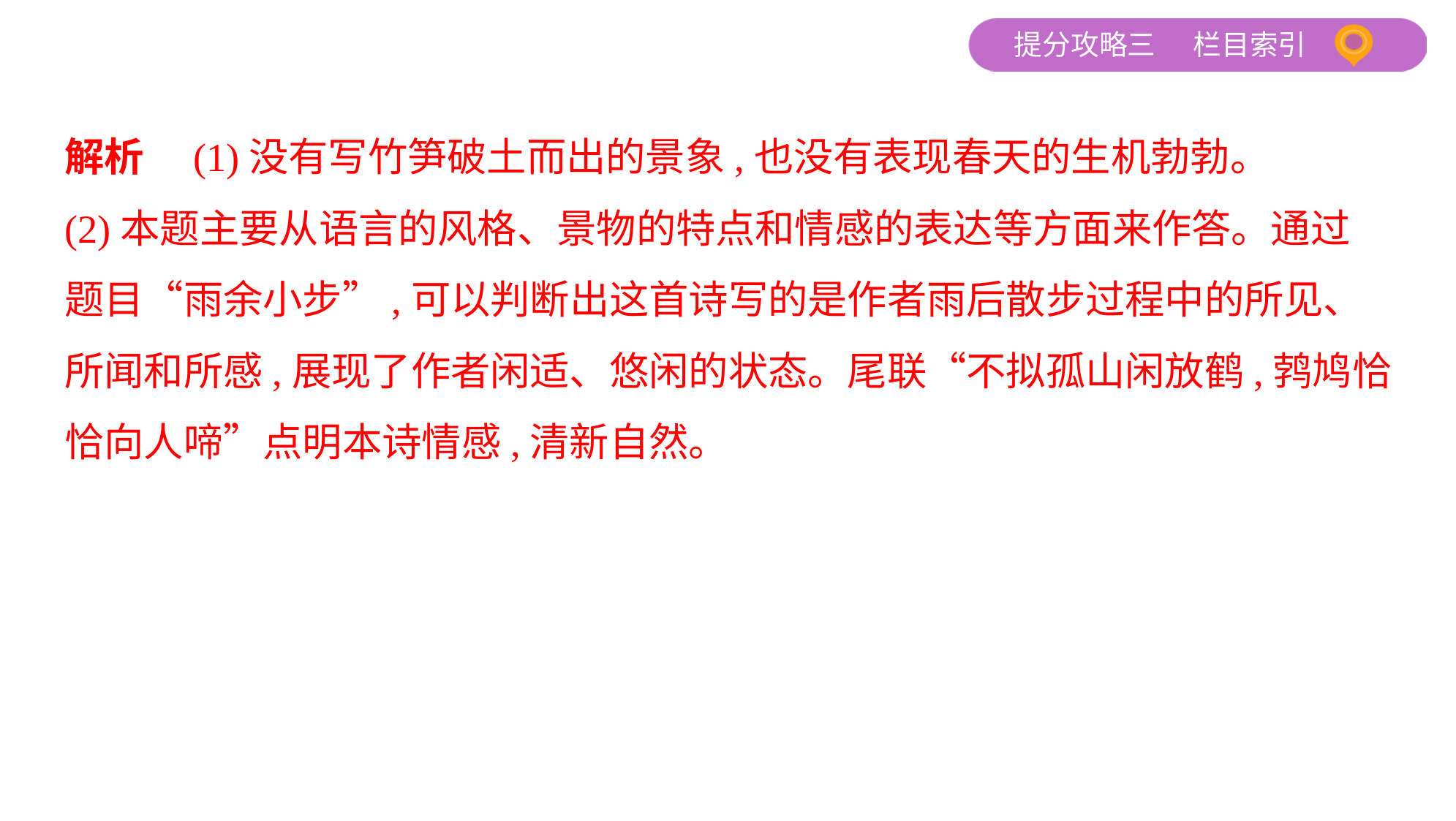

解析　(1)没有写竹笋破土而出的景象,也没有表现春天的生机勃勃。
(2)本题主要从语言的风格、景物的特点和情感的表达等方面来作答。通过
题目“雨余小步”,可以判断出这首诗写的是作者雨后散步过程中的所见、
所闻和所感,展现了作者闲适、悠闲的状态。尾联“不拟孤山闲放鹤,鹁鸠恰
恰向人啼”点明本诗情感,清新自然。